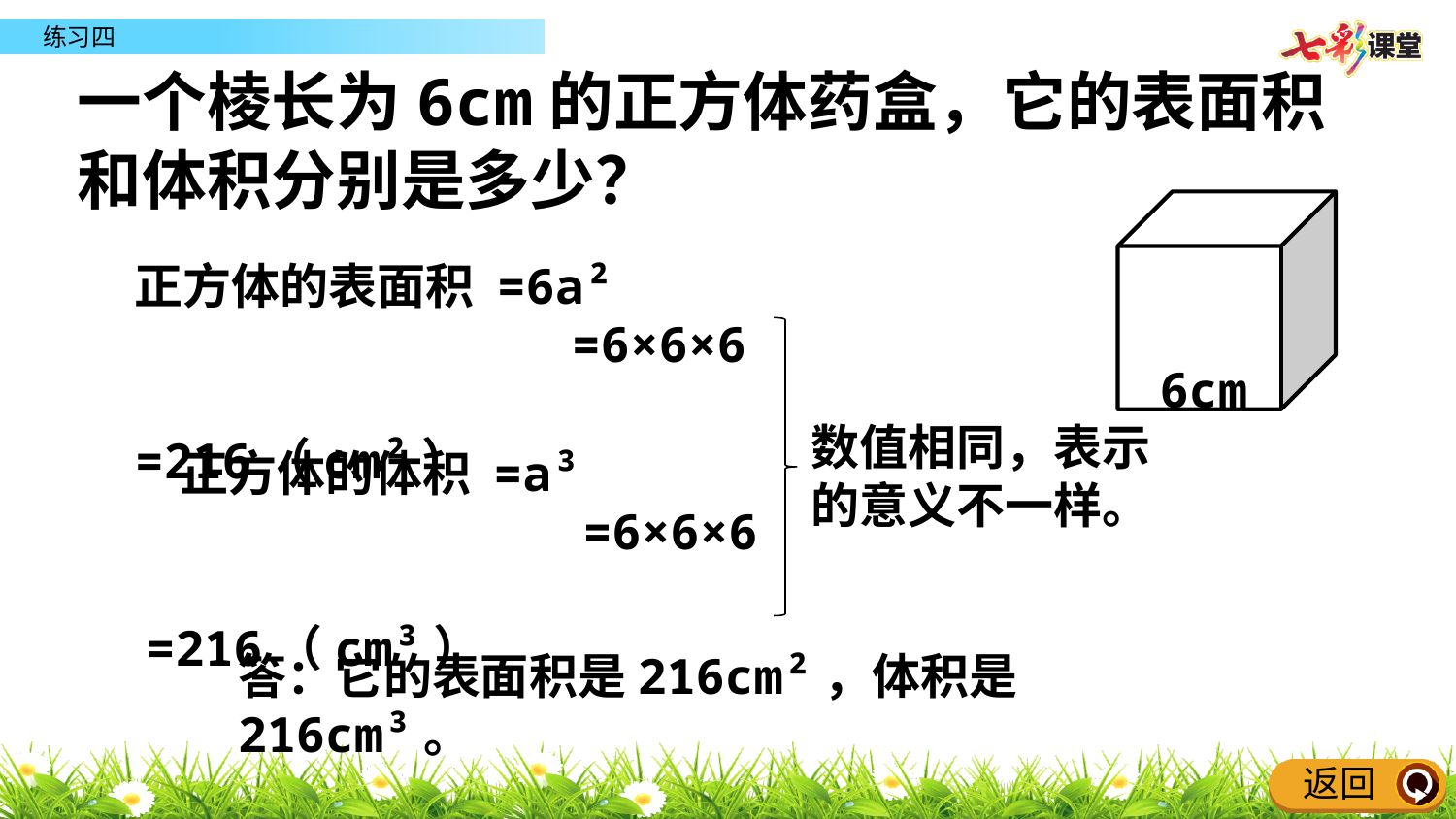

一个棱长为6cm的正方体药盒，它的表面积和体积分别是多少？

正方体的表面积 =6a²
               =6×6×6
               =216（cm²）

6cm
数值相同，表示的意义不一样。
  正方体的体积 =a³
               =6×6×6
               =216（cm³）
答：它的表面积是216cm²，体积是216cm³。